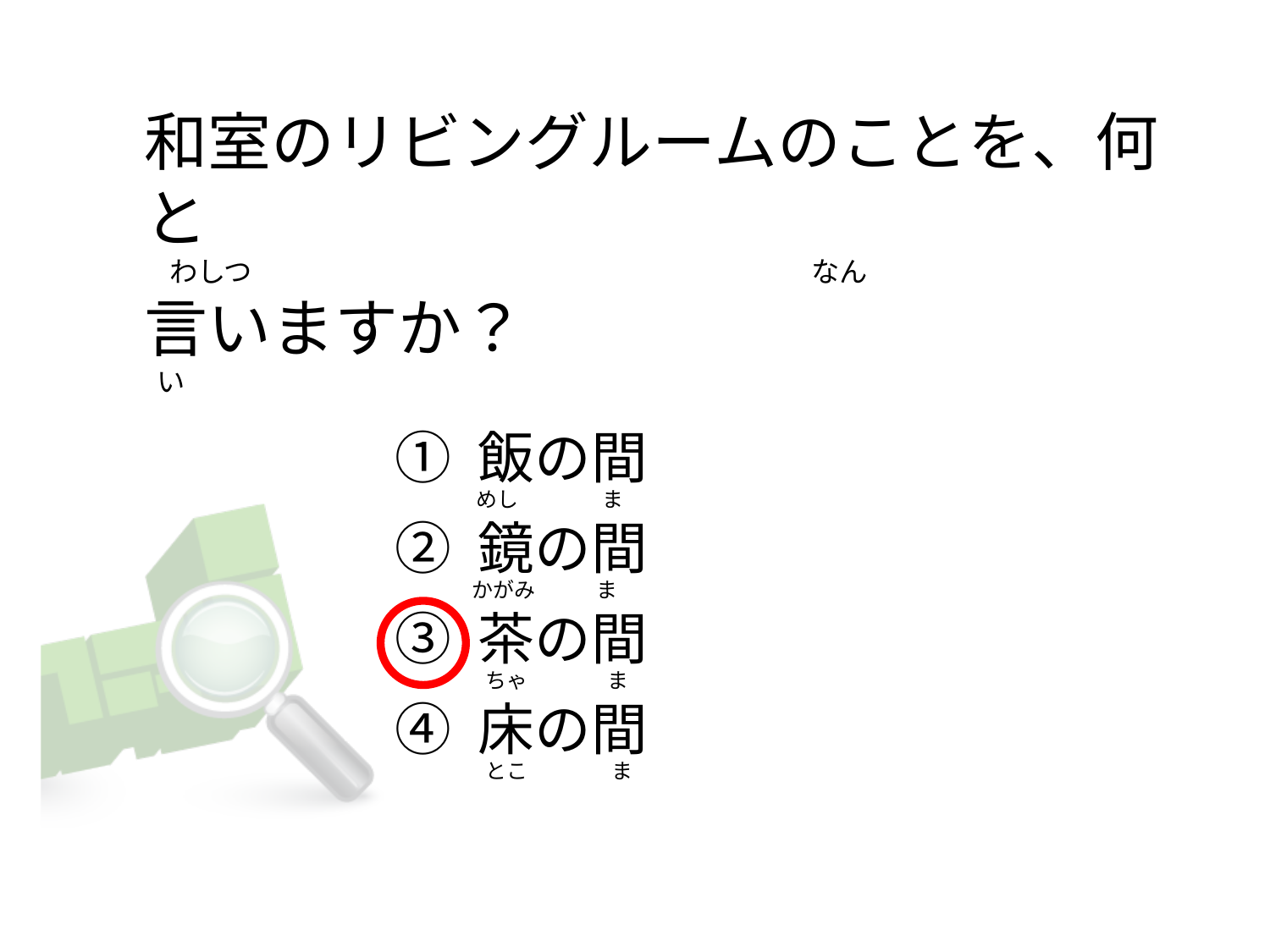

# 和室のリビングルームのことを、何と     わしつ                                                                                        なん 言いますか？   い
① 飯の間
② 鏡の間
③ 茶の間
④ 床の間
めし                  ま
かがみ             ま

 ちゃ                 ま
 とこ                  ま